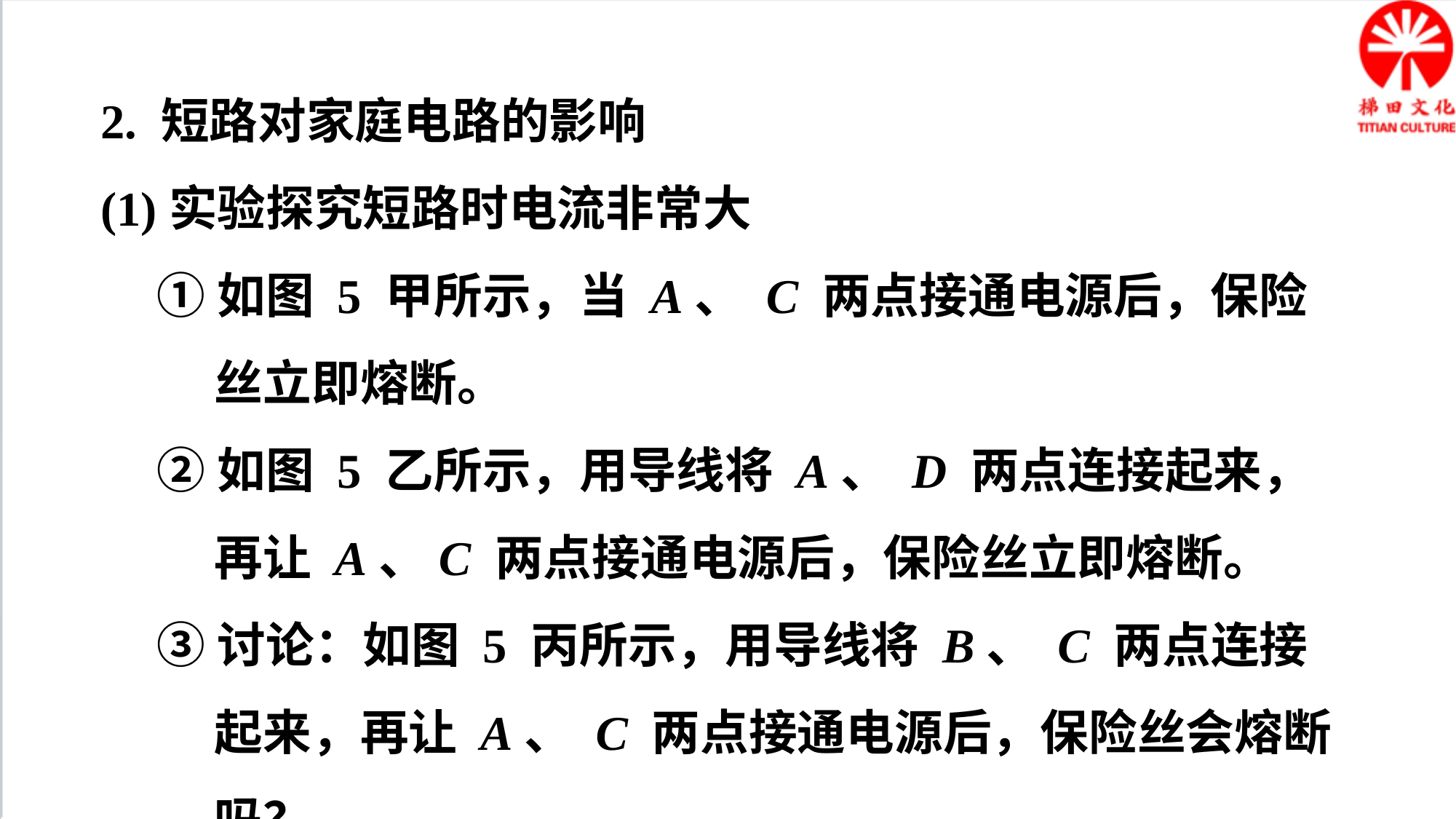

2. 短路对家庭电路的影响
(1)实验探究短路时电流非常大
①如图 5 甲所示，当 A、 C 两点接通电源后，保险丝立即熔断。
②如图 5 乙所示，用导线将 A、 D 两点连接起来，再让 A、C 两点接通电源后，保险丝立即熔断。
③讨论：如图 5 丙所示，用导线将 B、 C 两点连接起来，再让 A、 C 两点接通电源后，保险丝会熔断吗？